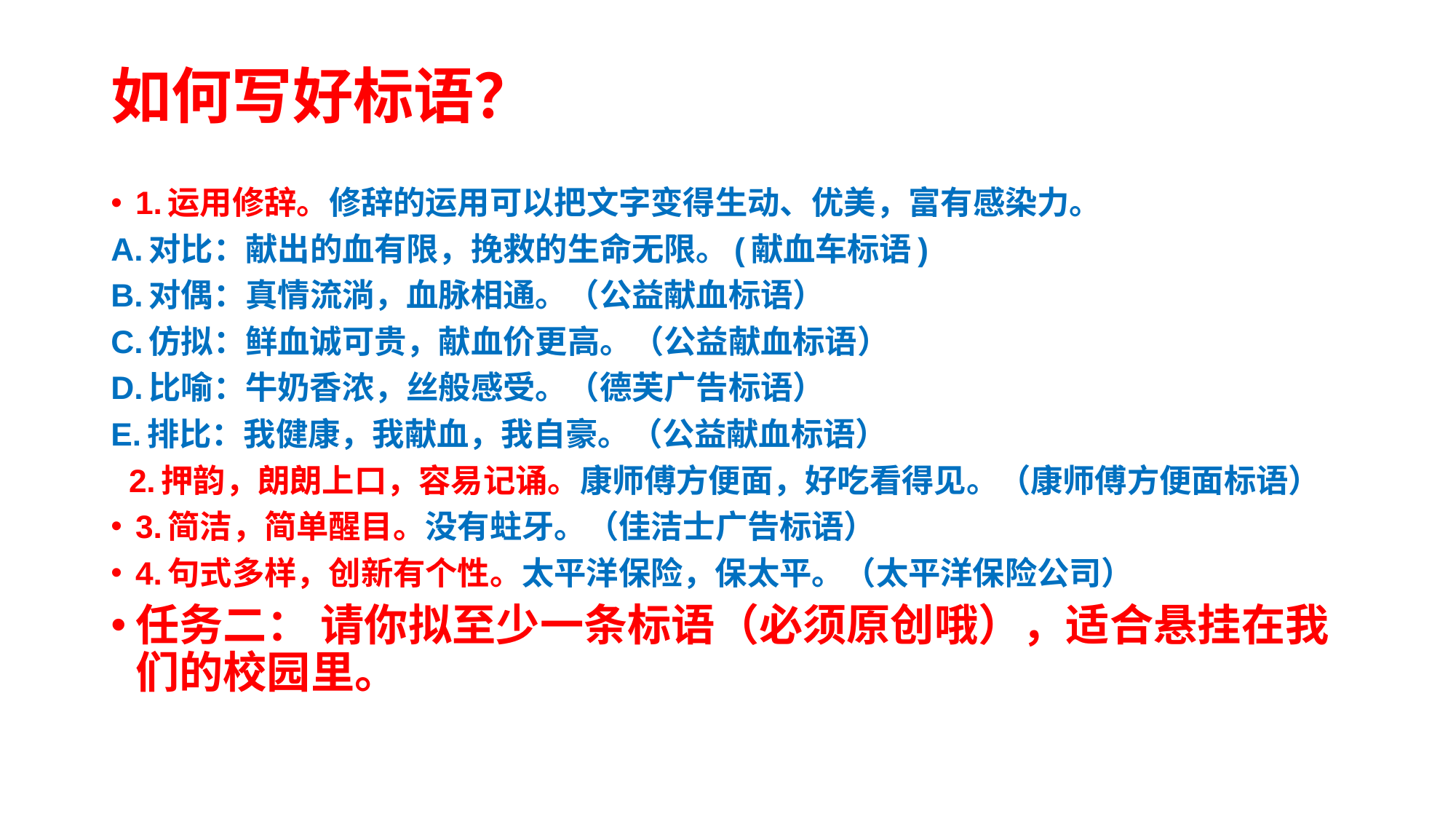

# 如何写好标语？
1.运用修辞。修辞的运用可以把文字变得生动、优美，富有感染力。
A.对比：献出的血有限，挽救的生命无限。(献血车标语)
B.对偶：真情流淌，血脉相通。（公益献血标语）
C.仿拟：鲜血诚可贵，献血价更高。（公益献血标语）
D.比喻：牛奶香浓，丝般感受。（德芙广告标语）
E.排比：我健康，我献血，我自豪。（公益献血标语）
  2.押韵，朗朗上口，容易记诵。康师傅方便面，好吃看得见。（康师傅方便面标语）
3.简洁，简单醒目。没有蛀牙。（佳洁士广告标语）
4.句式多样，创新有个性。太平洋保险，保太平。（太平洋保险公司）
任务二： 请你拟至少一条标语（必须原创哦），适合悬挂在我们的校园里。